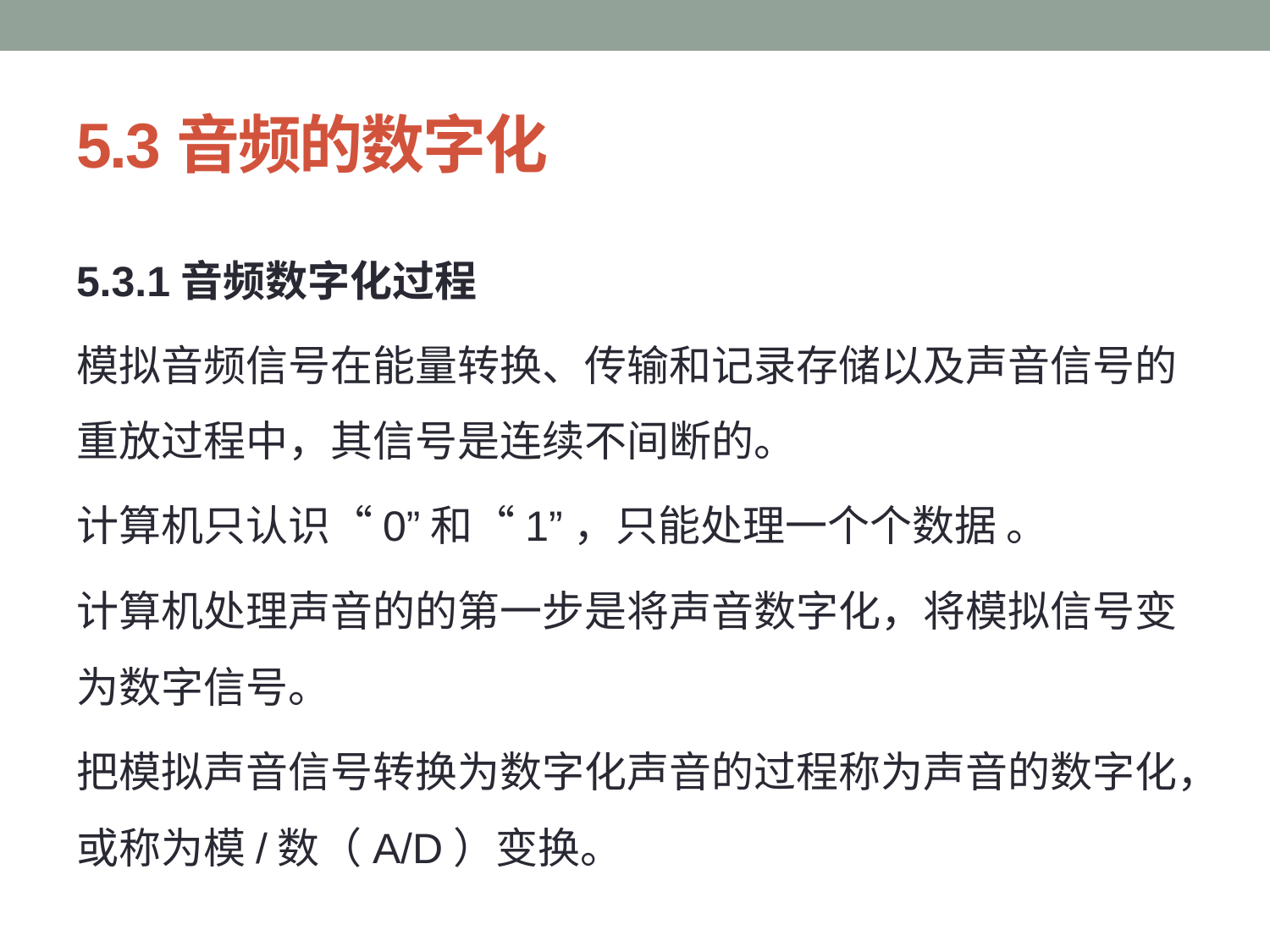

# 5.3音频的数字化
5.3.1音频数字化过程
模拟音频信号在能量转换、传输和记录存储以及声音信号的重放过程中，其信号是连续不间断的。
计算机只认识“0”和“1”，只能处理一个个数据 。
计算机处理声音的的第一步是将声音数字化，将模拟信号变为数字信号。
把模拟声音信号转换为数字化声音的过程称为声音的数字化，或称为模/数（A/D）变换。